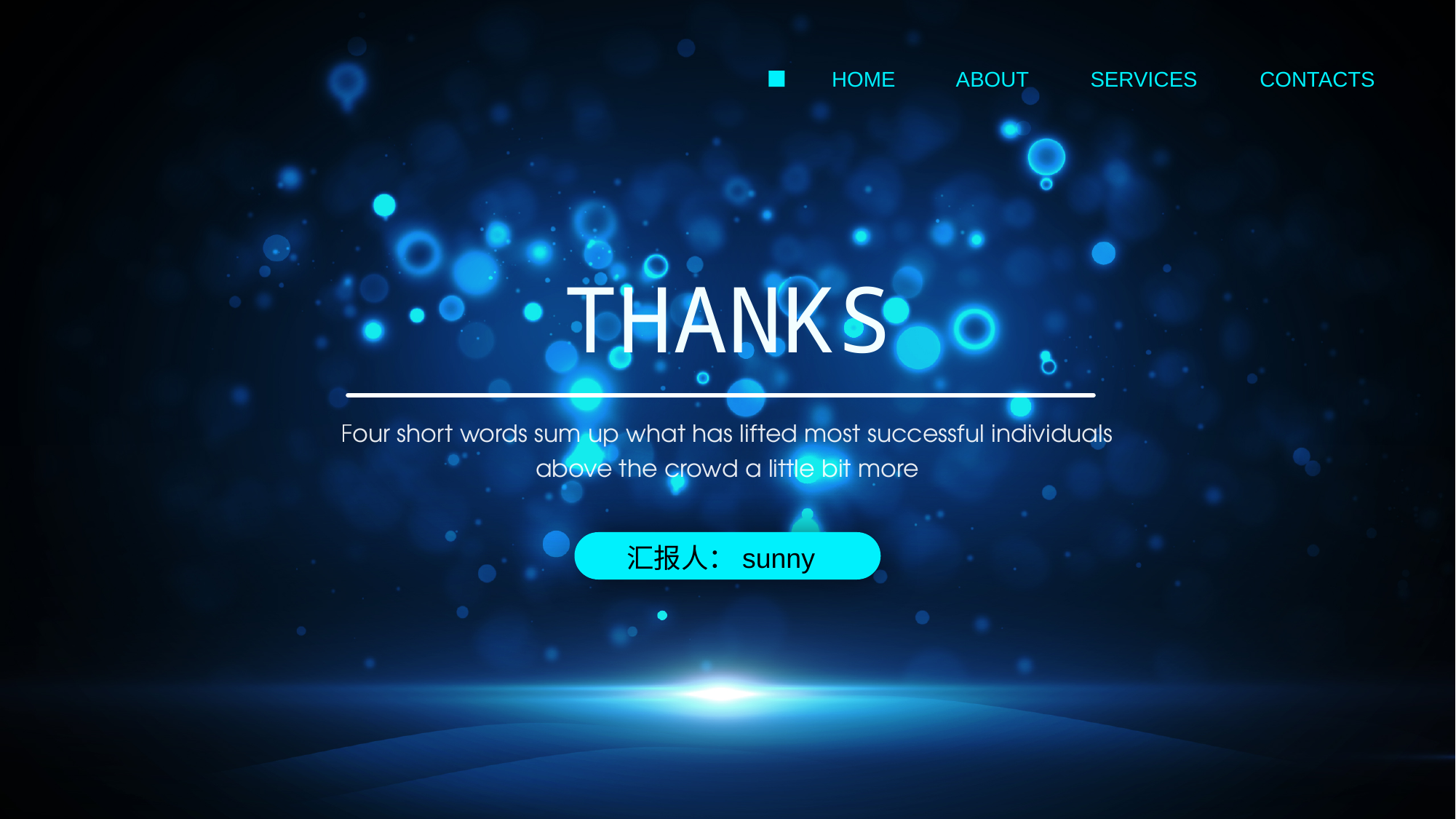

HOME
ABOUT
SERVICES
CONTACTS

THANKS
Four short words sum up what has lifted most successful individuals above the crowd a little bit more

汇报人：sunny